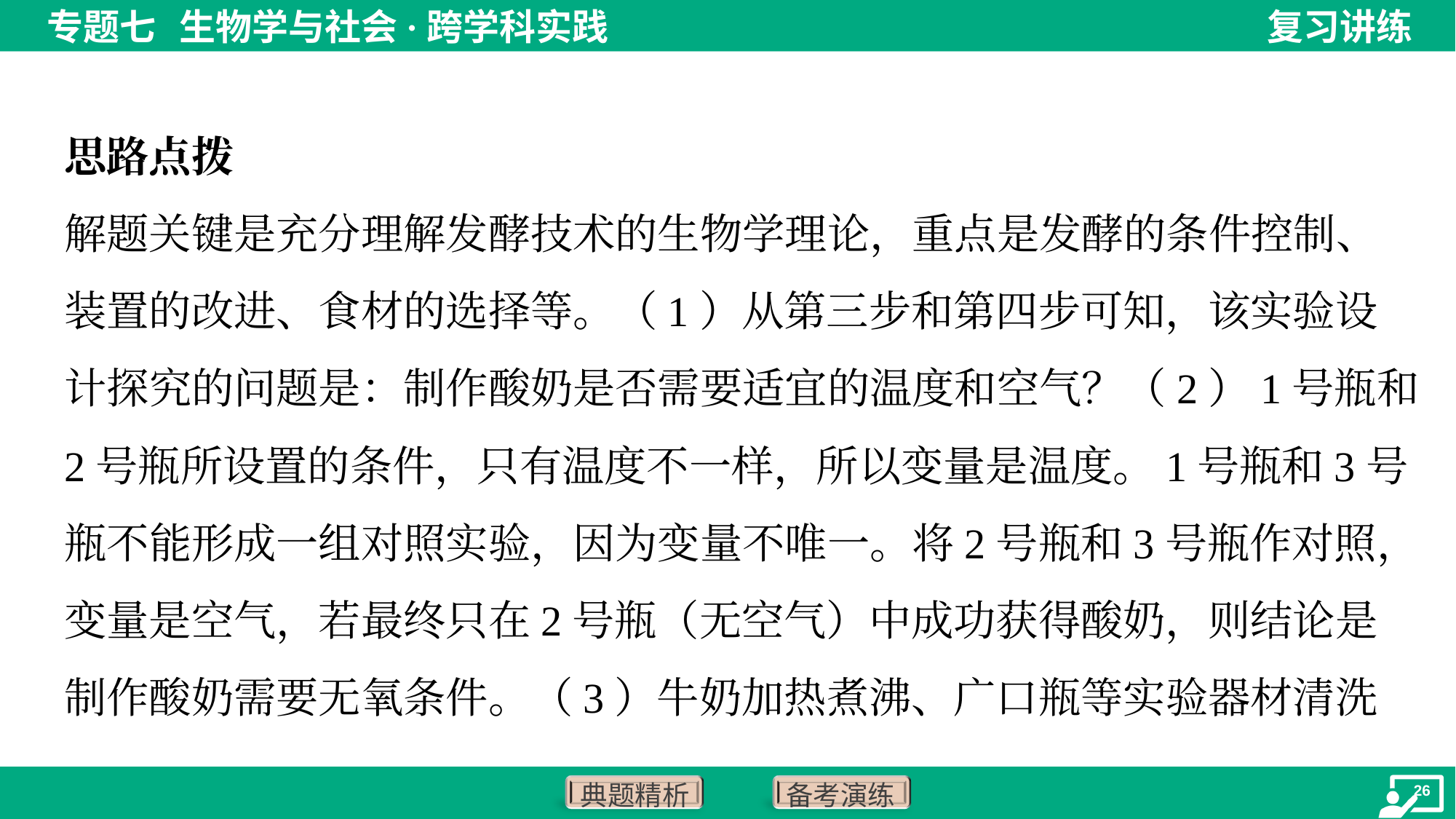

思路点拨
解题关键是充分理解发酵技术的生物学理论，重点是发酵的条件控制、
装置的改进、食材的选择等。（1）从第三步和第四步可知，该实验设
计探究的问题是：制作酸奶是否需要适宜的温度和空气？（2）1号瓶和
2号瓶所设置的条件，只有温度不一样，所以变量是温度。1号瓶和3号
瓶不能形成一组对照实验，因为变量不唯一。将2号瓶和3号瓶作对照，
变量是空气，若最终只在2号瓶（无空气）中成功获得酸奶，则结论是
制作酸奶需要无氧条件。（3）牛奶加热煮沸、广口瓶等实验器材清洗